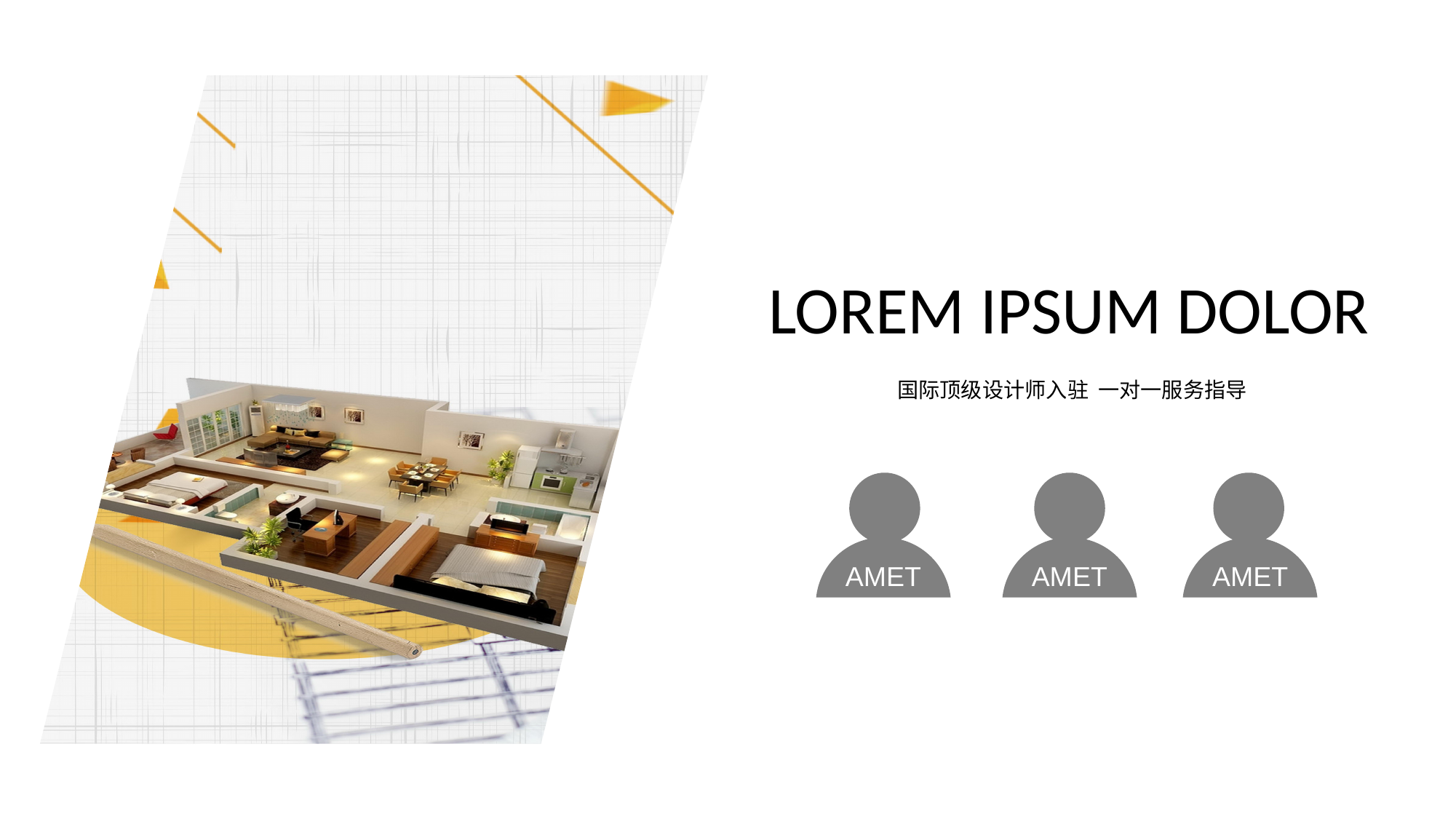

# LOREM IPSUM DOLOR
国际顶级设计师入驻  一对一服务指导
AMET
AMET
AMET